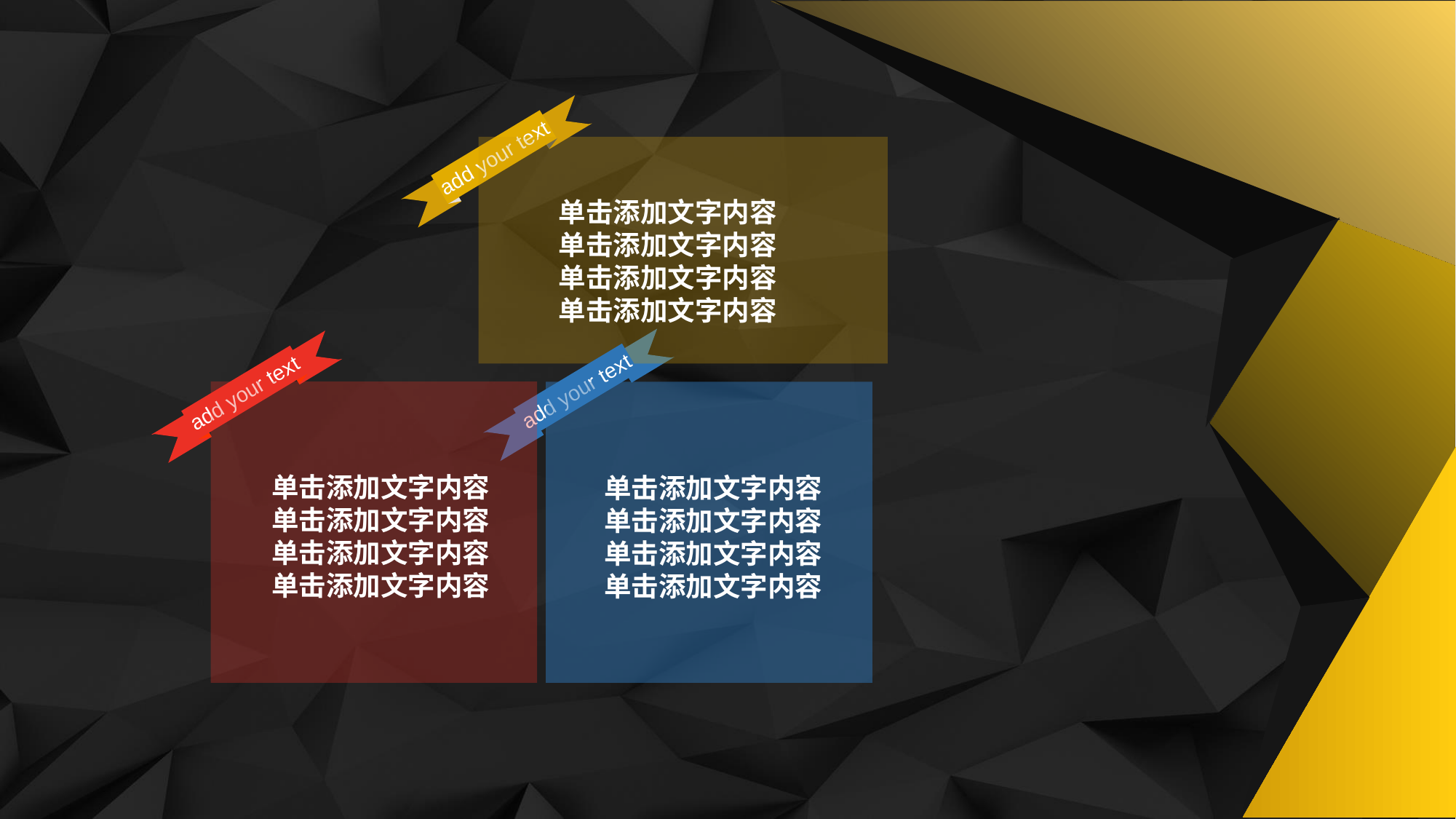

add your text

单击添加文字内容
单击添加文字内容
单击添加文字内容
单击添加文字内容

add your text

add your text

单击添加文字内容
单击添加文字内容
单击添加文字内容
单击添加文字内容
单击添加文字内容
单击添加文字内容
单击添加文字内容
单击添加文字内容